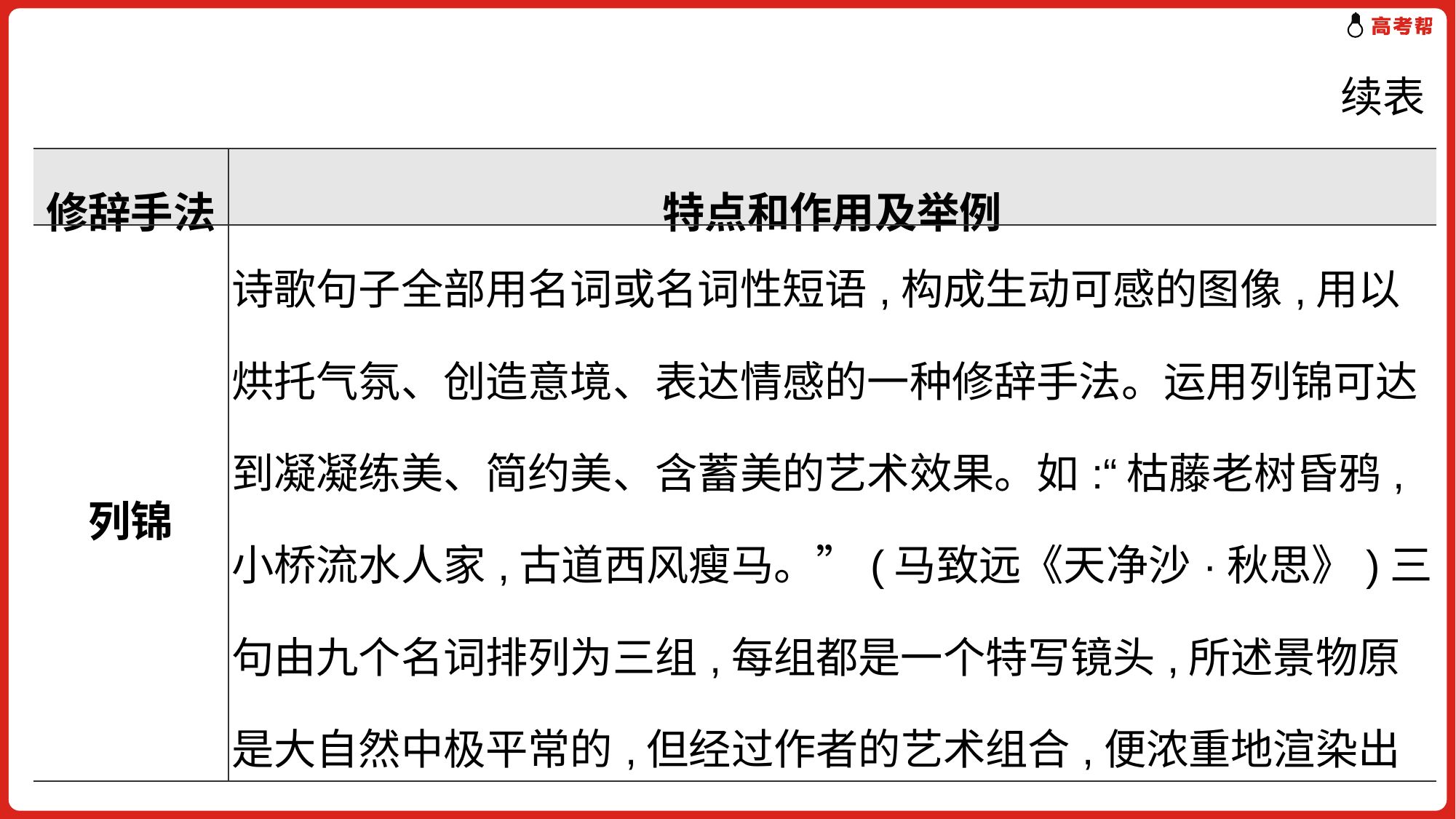

续表
| 修辞手法 | 特点和作用及举例 |
| --- | --- |
| 列锦 | 诗歌句子全部用名词或名词性短语,构成生动可感的图像,用以烘托气氛、创造意境、表达情感的一种修辞手法。运用列锦可达到凝凝练美、简约美、含蓄美的艺术效果。如:“枯藤老树昏鸦,小桥流水人家,古道西风瘦马。”(马致远《天净沙·秋思》)三句由九个名词排列为三组,每组都是一个特写镜头,所述景物原是大自然中极平常的,但经过作者的艺术组合,便浓重地渲染出一幅凄凉萧瑟的景象,并将读者带入荒僻冷寂的艺术境界。 |